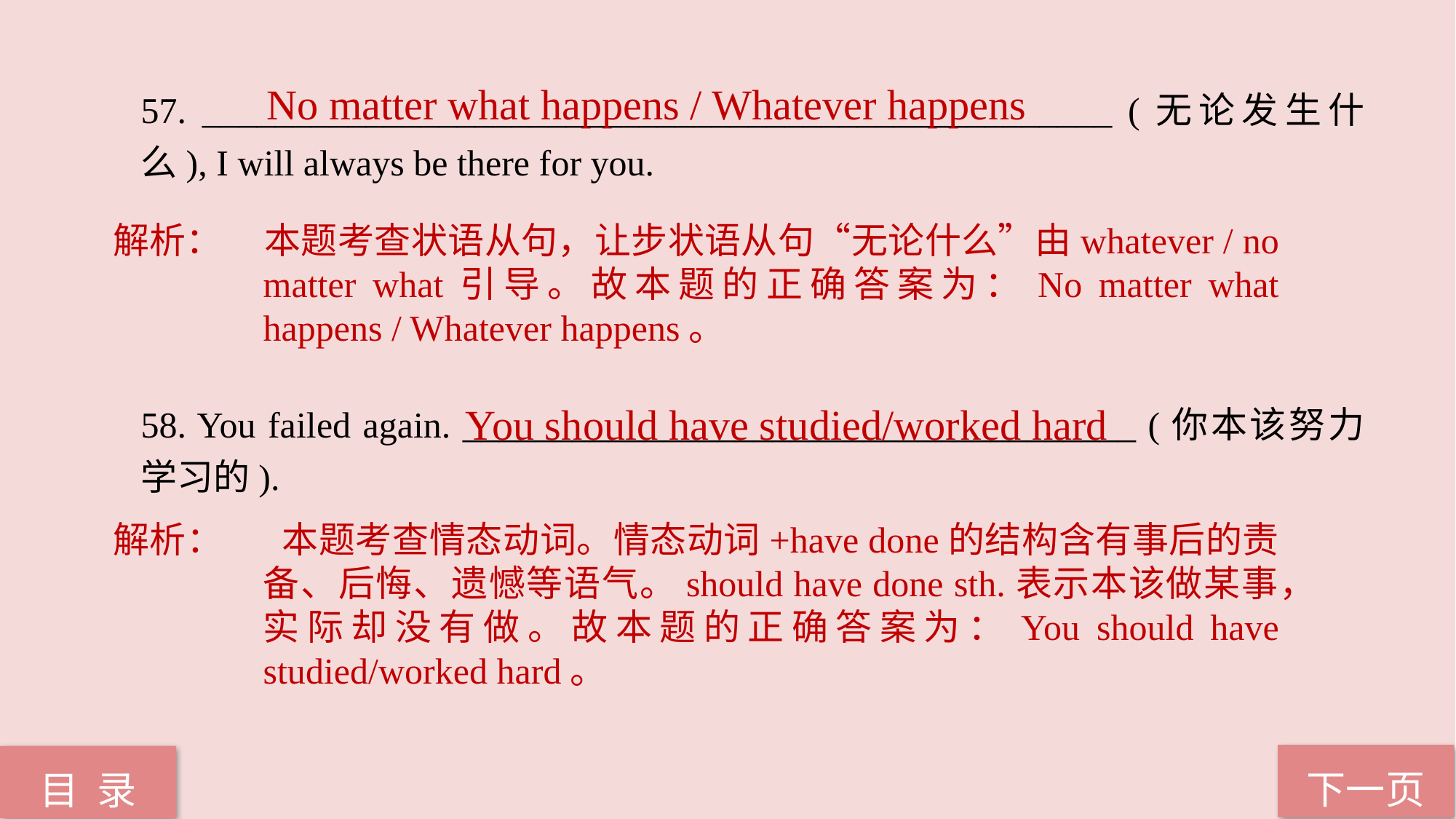

No matter what happens / Whatever happens
57. __________________________________________________ (无论发生什么), I will always be there for you.

58. You failed again. _____________________________________ (你本该努力学习的).
解析：	本题考查状语从句，让步状语从句“无论什么”由whatever / no matter what引导。故本题的正确答案为：No matter what happens / Whatever happens。
You should have studied/worked hard
解析：	  本题考查情态动词。情态动词+have done的结构含有事后的责备、后悔、遗憾等语气。should have done sth.表示本该做某事，实际却没有做。故本题的正确答案为：You should have studied/worked hard。